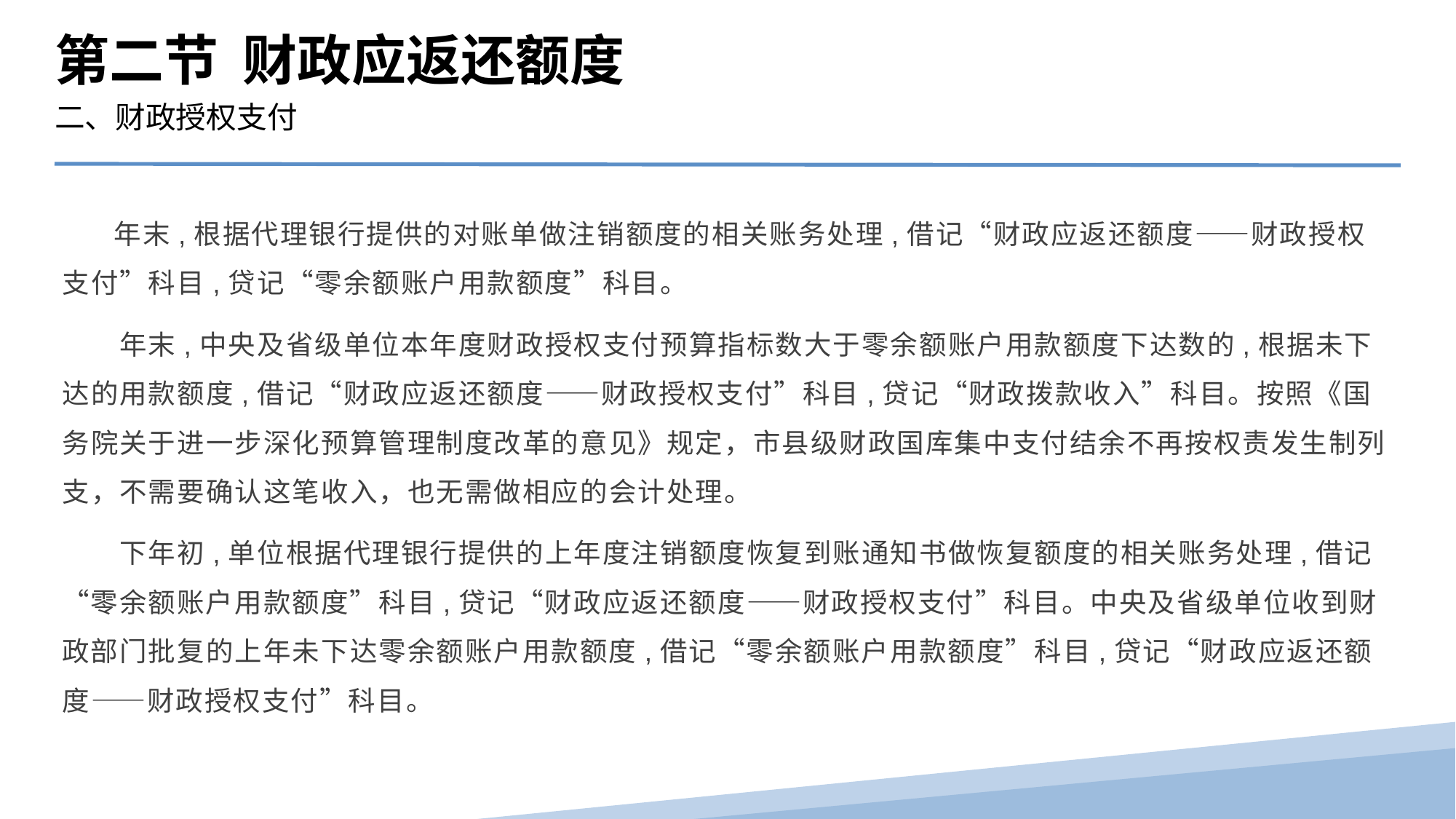

第二节  财政应返还额度
二、财政授权支付
　   年末,根据代理银行提供的对账单做注销额度的相关账务处理,借记“财政应返还额度——财政授权支付”科目,贷记“零余额账户用款额度”科目。
　　年末,中央及省级单位本年度财政授权支付预算指标数大于零余额账户用款额度下达数的,根据未下达的用款额度,借记“财政应返还额度——财政授权支付”科目,贷记“财政拨款收入”科目。按照《国务院关于进一步深化预算管理制度改革的意见》规定，市县级财政国库集中支付结余不再按权责发生制列支，不需要确认这笔收入，也无需做相应的会计处理。
　　下年初,单位根据代理银行提供的上年度注销额度恢复到账通知书做恢复额度的相关账务处理,借记“零余额账户用款额度”科目,贷记“财政应返还额度——财政授权支付”科目。中央及省级单位收到财政部门批复的上年未下达零余额账户用款额度,借记“零余额账户用款额度”科目,贷记“财政应返还额度——财政授权支付”科目。